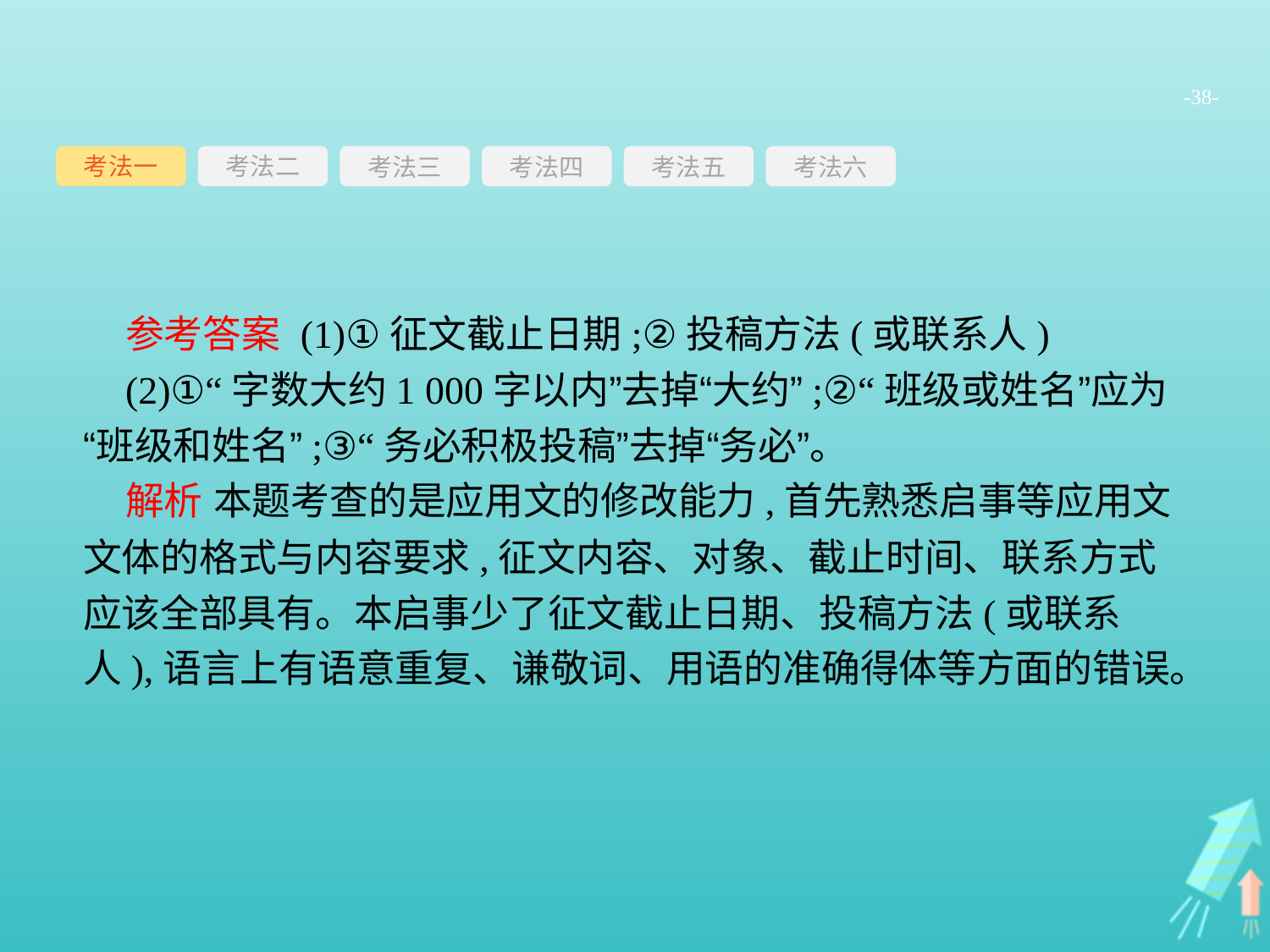

-38-
考法一
考法三
考法四
考法五
考法六
考法二
参考答案 (1)①征文截止日期;②投稿方法(或联系人)
(2)①“字数大约1 000字以内”去掉“大约”;②“班级或姓名”应为“班级和姓名”;③“务必积极投稿”去掉“务必”。
解析 本题考查的是应用文的修改能力,首先熟悉启事等应用文文体的格式与内容要求,征文内容、对象、截止时间、联系方式应该全部具有。本启事少了征文截止日期、投稿方法(或联系人),语言上有语意重复、谦敬词、用语的准确得体等方面的错误。